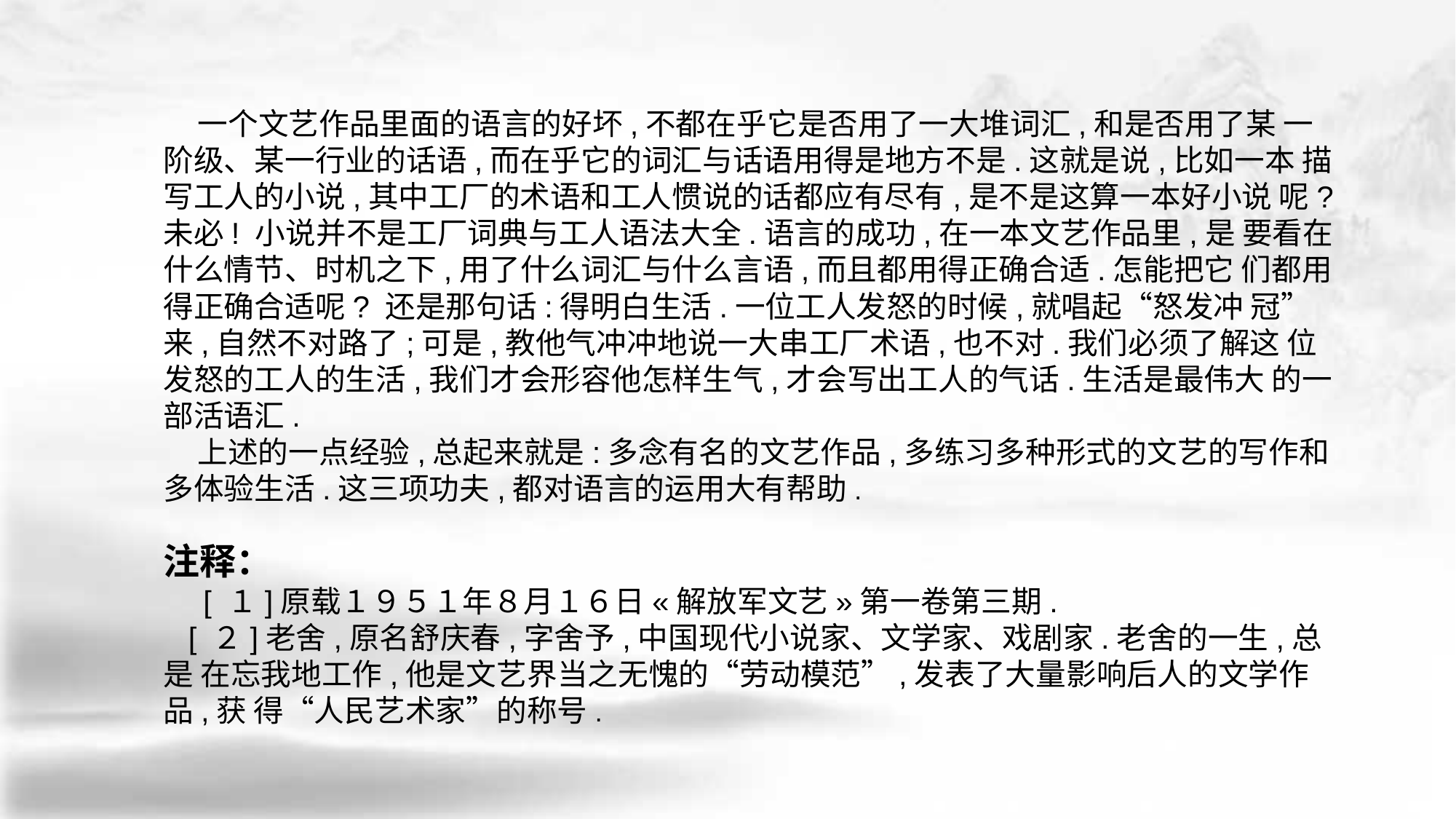

一个文艺作品里面的语言的好坏,不都在乎它是否用了一大堆词汇,和是否用了某 一阶级、某一行业的话语,而在乎它的词汇与话语用得是地方不是.这就是说,比如一本 描写工人的小说,其中工厂的术语和工人惯说的话都应有尽有,是不是这算一本好小说 呢? 未必! 小说并不是工厂词典与工人语法大全.语言的成功,在一本文艺作品里,是 要看在什么情节、时机之下,用了什么词汇与什么言语,而且都用得正确合适.怎能把它 们都用得正确合适呢? 还是那句话:得明白生活.一位工人发怒的时候,就唱起“怒发冲 冠”来,自然不对路了;可是,教他气冲冲地说一大串工厂术语,也不对.我们必须了解这 位发怒的工人的生活,我们才会形容他怎样生气,才会写出工人的气话.生活是最伟大 的一部活语汇.
    上述的一点经验,总起来就是:多念有名的文艺作品,多练习多种形式的文艺的写作和多体验生活.这三项功夫,都对语言的运用大有帮助.

注释：
　 [ １]原载１９５１年８月１６日«解放军文艺»第一卷第三期.
   [ ２]老舍,原名舒庆春,字舍予,中国现代小说家、文学家、戏剧家.老舍的一生,总是 在忘我地工作,他是文艺界当之无愧的“劳动模范”,发表了大量影响后人的文学作品,获 得“人民艺术家”的称号.